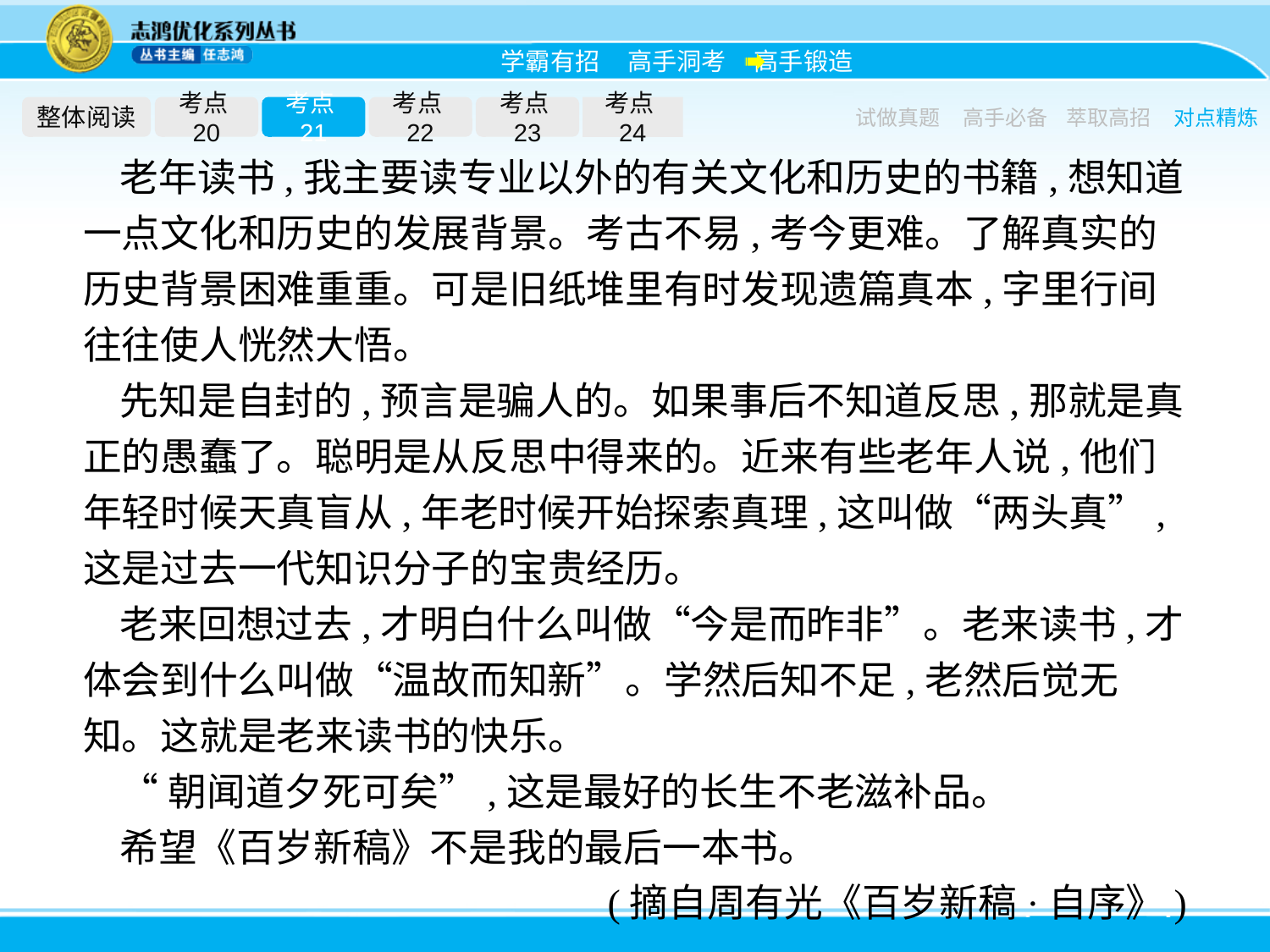

整体阅读
考点20
考点21
考点22
考点23
考点24
试做真题
高手必备
萃取高招
对点精炼
老年读书,我主要读专业以外的有关文化和历史的书籍,想知道一点文化和历史的发展背景。考古不易,考今更难。了解真实的历史背景困难重重。可是旧纸堆里有时发现遗篇真本,字里行间往往使人恍然大悟。
先知是自封的,预言是骗人的。如果事后不知道反思,那就是真正的愚蠢了。聪明是从反思中得来的。近来有些老年人说,他们年轻时候天真盲从,年老时候开始探索真理,这叫做“两头真”,这是过去一代知识分子的宝贵经历。
老来回想过去,才明白什么叫做“今是而昨非”。老来读书,才体会到什么叫做“温故而知新”。学然后知不足,老然后觉无知。这就是老来读书的快乐。
“朝闻道夕死可矣”,这是最好的长生不老滋补品。
希望《百岁新稿》不是我的最后一本书。
(摘自周有光《百岁新稿·自序》)